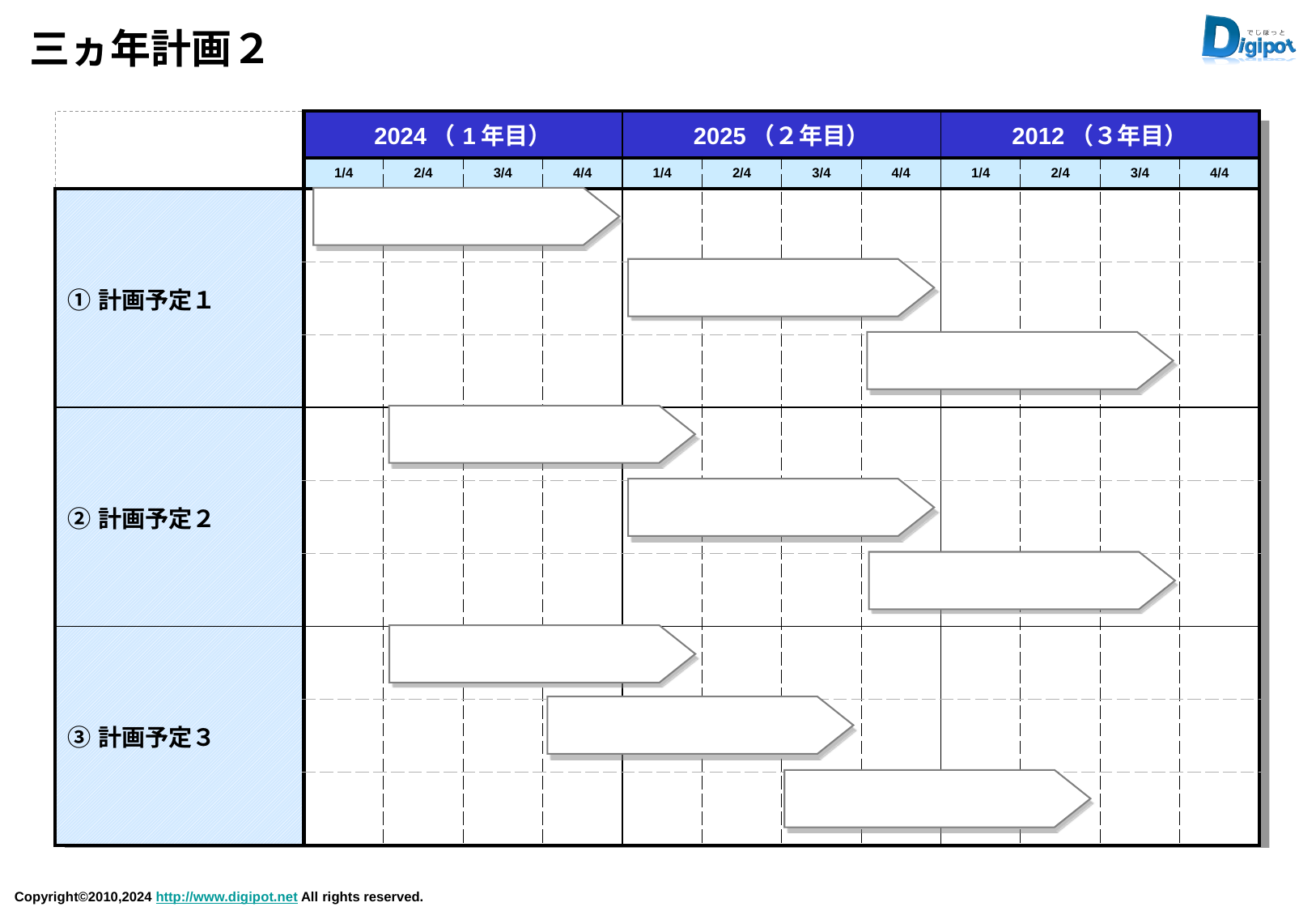

# 三ヵ年計画２
|  | 2024（1年目） |  |  |  | 2025（２年目） |  |  |  | 2012（３年目） |  |  |  |
| --- | --- | --- | --- | --- | --- | --- | --- | --- | --- | --- | --- | --- |
|  | 1/4 | 2/4 | 3/4 | 4/4 | 1/4 | 2/4 | 3/4 | 4/4 | 1/4 | 2/4 | 3/4 | 4/4 |
| ①計画予定１ |  |  |  |  |  |  |  |  |  |  |  |  |
|  |  |  |  |  |  |  |  |  |  |  |  |  |
|  |  |  |  |  |  |  |  |  |  |  |  |  |
| ②計画予定２ |  |  |  |  |  |  |  |  |  |  |  |  |
|  |  |  |  |  |  |  |  |  |  |  |  |  |
|  |  |  |  |  |  |  |  |  |  |  |  |  |
| ③計画予定３ |  |  |  |  |  |  |  |  |  |  |  |  |
|  |  |  |  |  |  |  |  |  |  |  |  |  |
|  |  |  |  |  |  |  |  |  |  |  |  |  |